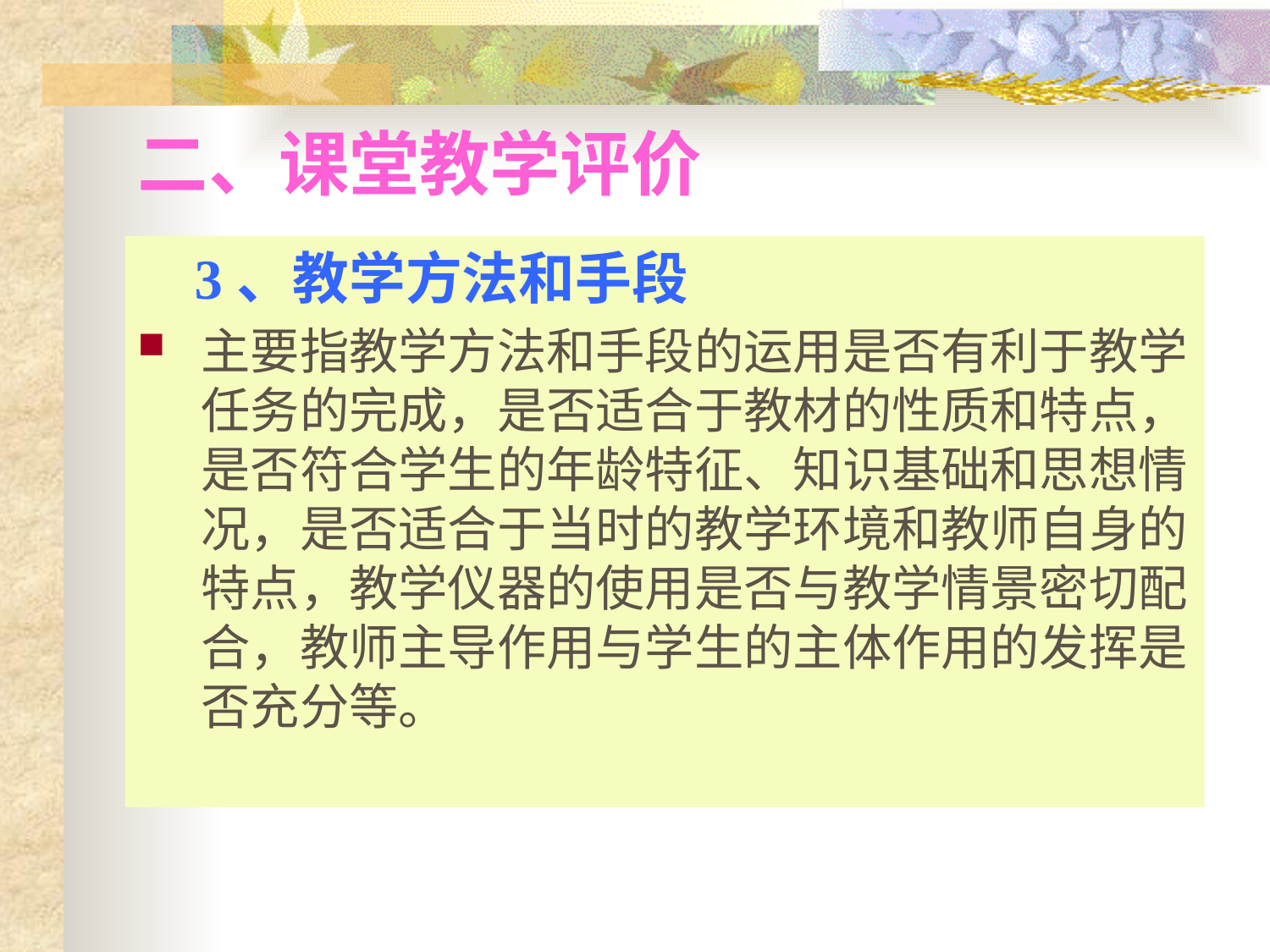

# 二、课堂教学评价
    3、教学方法和手段
主要指教学方法和手段的运用是否有利于教学任务的完成，是否适合于教材的性质和特点，是否符合学生的年龄特征、知识基础和思想情况，是否适合于当时的教学环境和教师自身的特点，教学仪器的使用是否与教学情景密切配合，教师主导作用与学生的主体作用的发挥是否充分等。